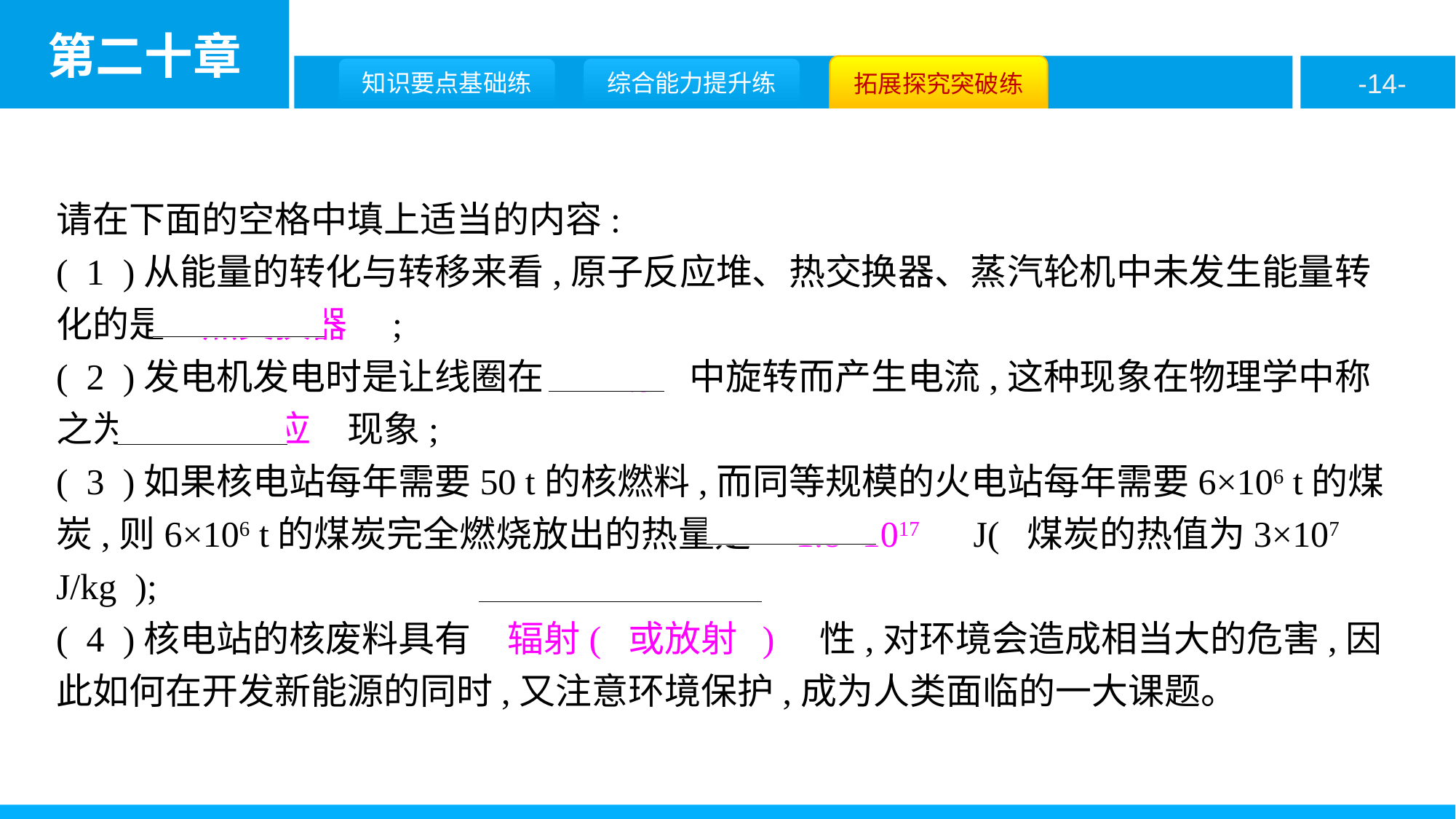

请在下面的空格中填上适当的内容:
(  1  )从能量的转化与转移来看,原子反应堆、热交换器、蒸汽轮机中未发生能量转化的是　热交换器　;
(  2  )发电机发电时是让线圈在　磁场　中旋转而产生电流,这种现象在物理学中称之为　电磁感应　现象;
(  3  )如果核电站每年需要50 t的核燃料,而同等规模的火电站每年需要6×106 t的煤炭,则6×106 t的煤炭完全燃烧放出的热量是　1.8×1017　J(  煤炭的热值为3×107 J/kg  );
(  4  )核电站的核废料具有　辐射(  或放射  )　性,对环境会造成相当大的危害,因此如何在开发新能源的同时,又注意环境保护,成为人类面临的一大课题。